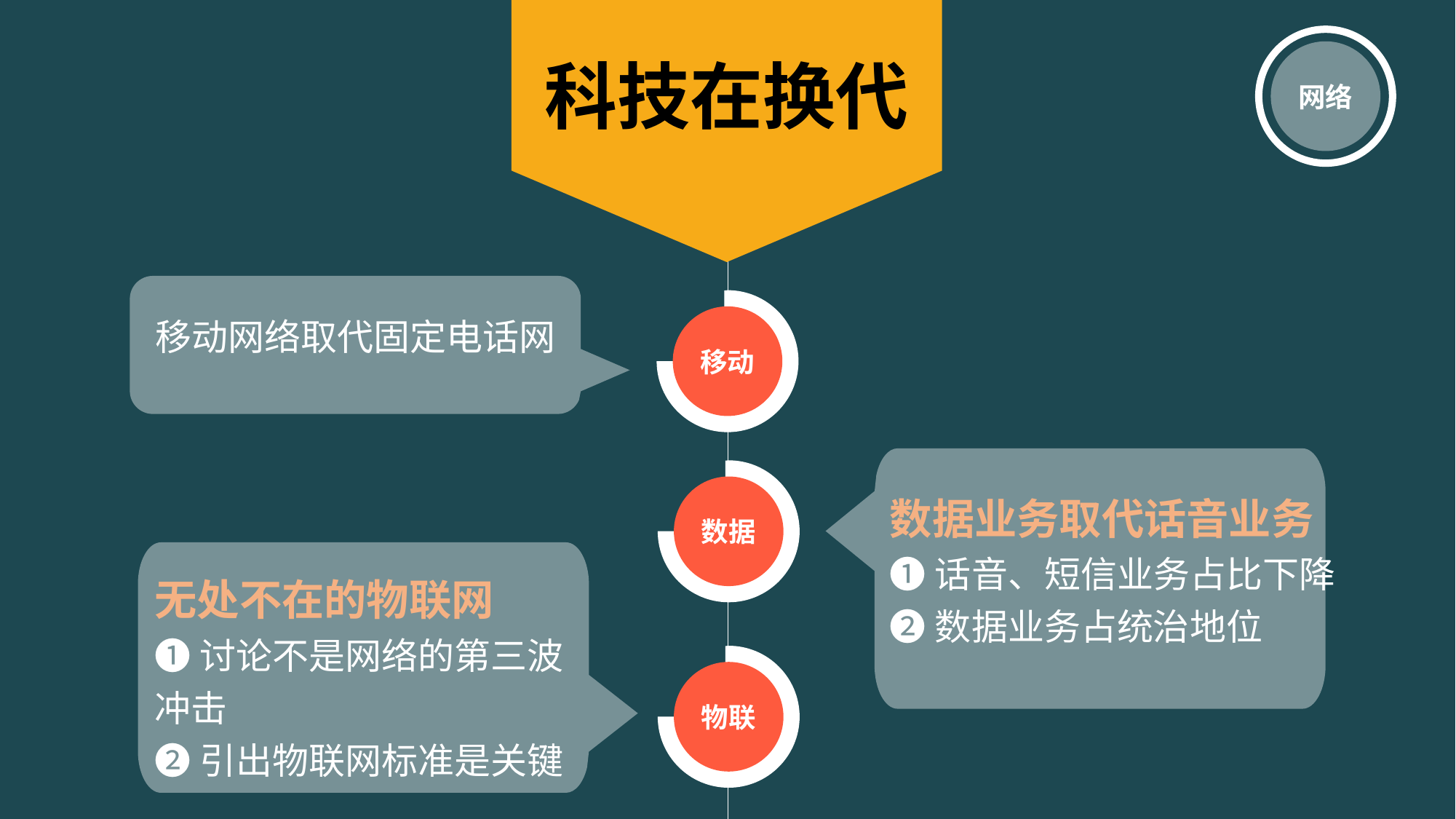

网络
科技在换代

移动
移动网络取代固定电话网

数据
数据业务取代话音业务
❶话音、短信业务占比下降
❷数据业务占统治地位
无处不在的物联网
❶讨论不是网络的第三波
冲击
❷引出物联网标准是关键

物联